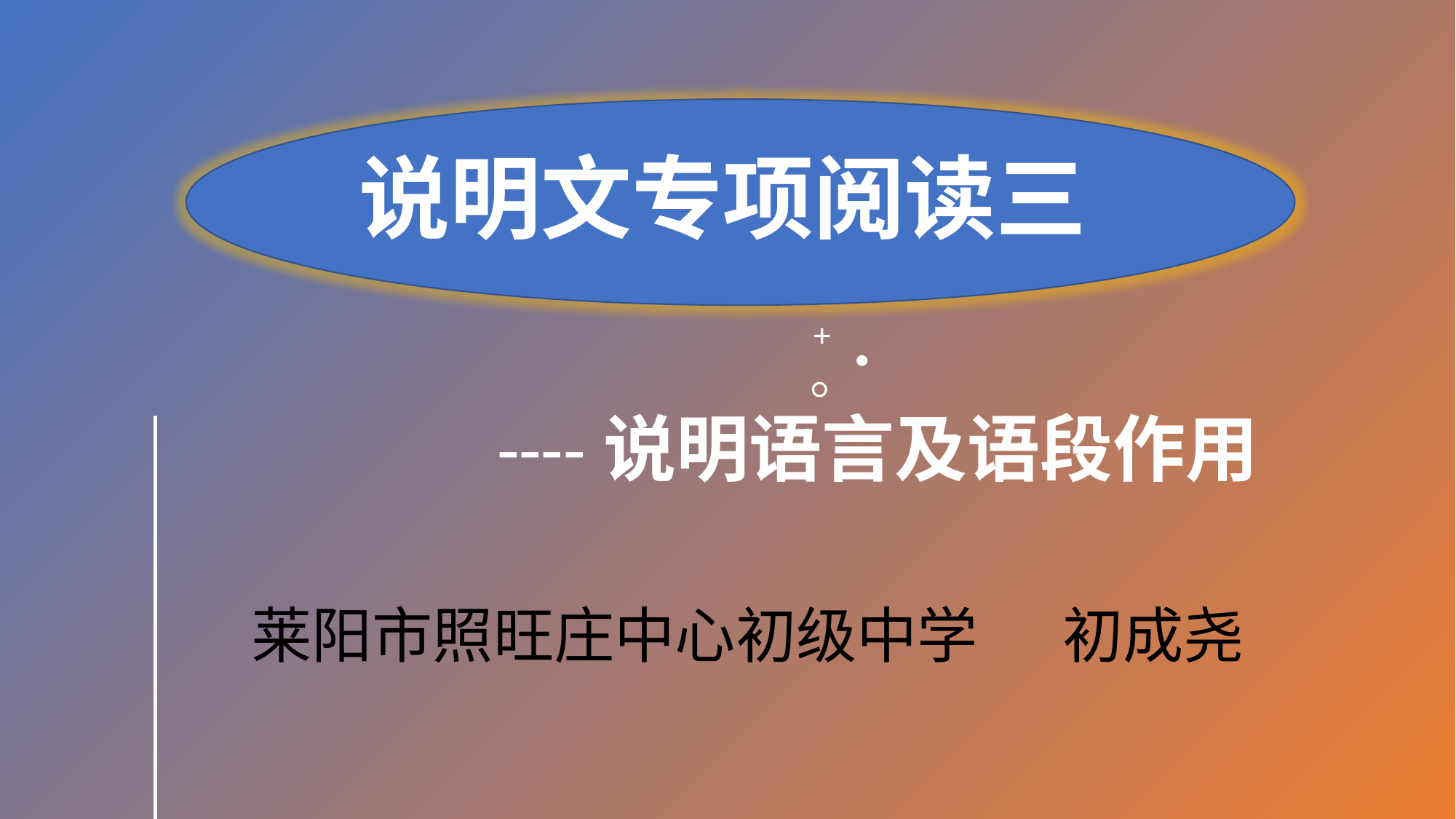

说明文专项阅读三

               ----说明语言及语段作用

莱阳市照旺庄中心初级中学     初成尧